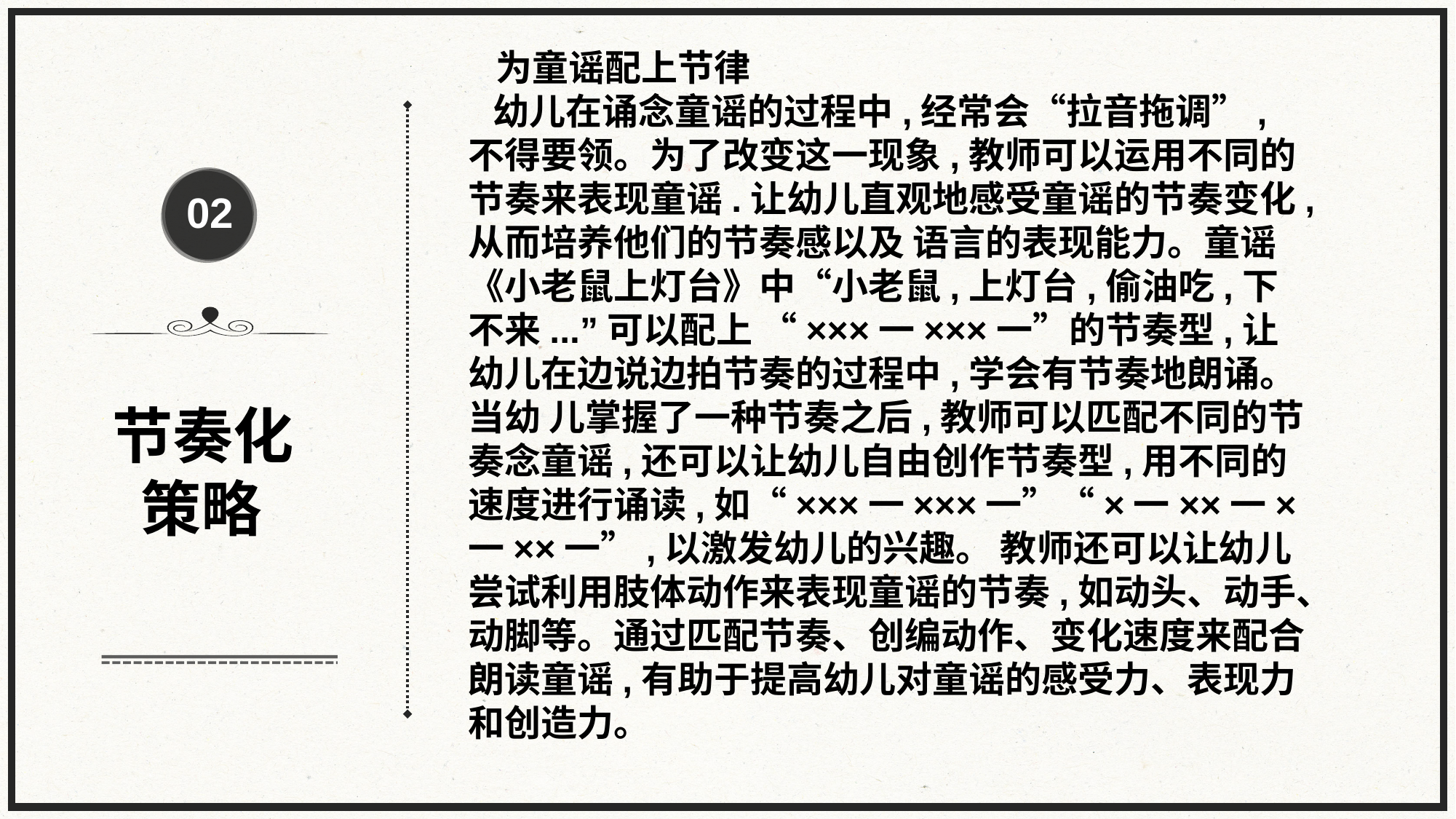

为童谣配上节律
  幼儿在诵念童谣的过程中,经常会“拉音拖调”,不得要领。为了改变这一现象,教师可以运用不同的节奏来表现童谣.让幼儿直观地感受童谣的节奏变化,从而培养他们的节奏感以及 语言的表现能力。童谣《小老鼠上灯台》中“小老鼠,上灯台,偷油吃,下不来...”可以配上 “×××一×××一”的节奏型,让幼儿在边说边拍节奏的过程中,学会有节奏地朗诵。当幼 儿掌握了一种节奏之后,教师可以匹配不同的节奏念童谣,还可以让幼儿自由创作节奏型,用不同的速度进行诵读,如“×××一×××一”“×一××一×一××一”,以激发幼儿的兴趣。 教师还可以让幼儿尝试利用肢体动作来表现童谣的节奏,如动头、动手、动脚等。通过匹配节奏、创编动作、变化速度来配合朗读童谣,有助于提高幼儿对童谣的感受力、表现力和创造力。

02

节奏化
 策略